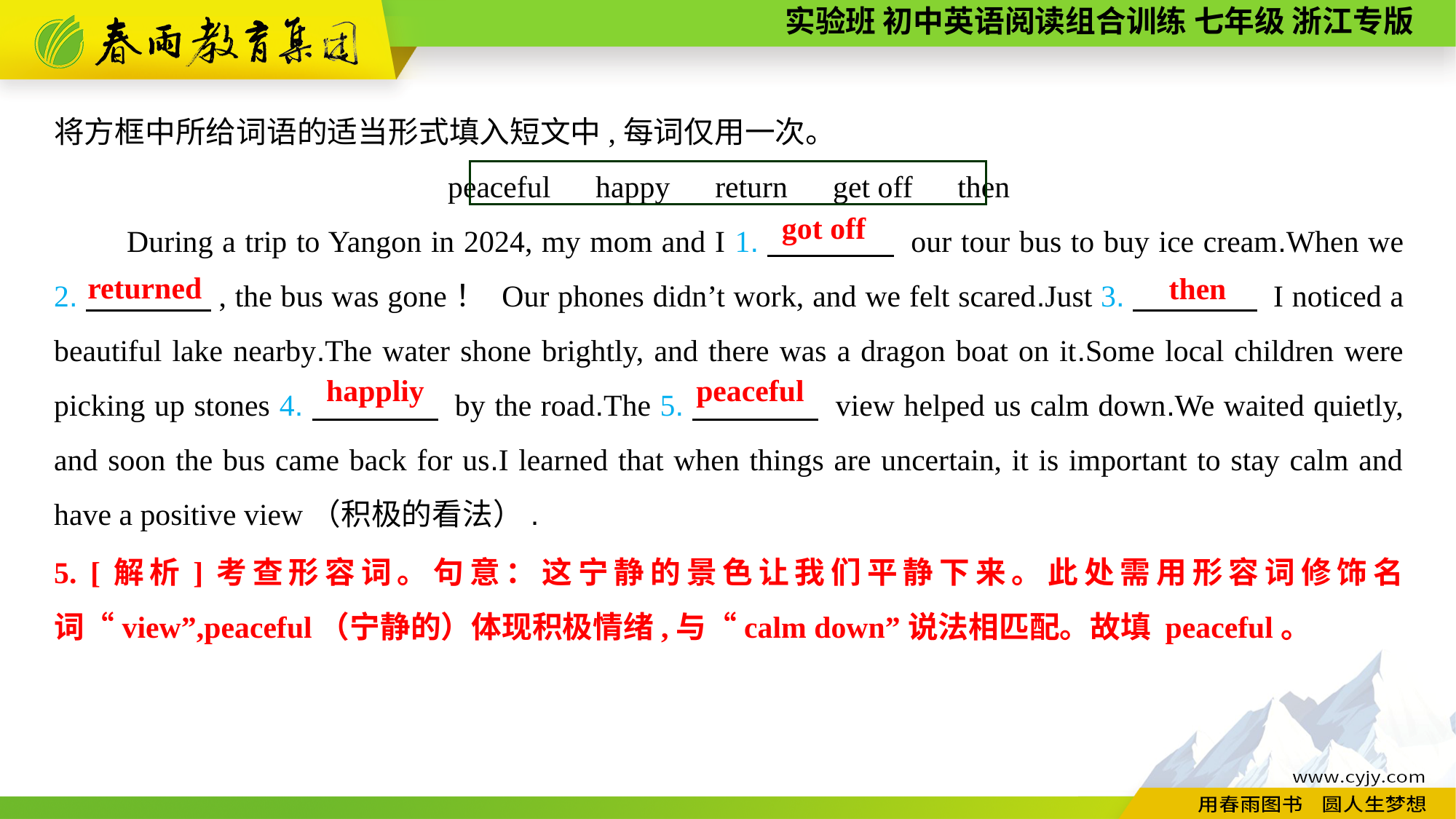

将方框中所给词语的适当形式填入短文中,每词仅用一次。
peaceful　happy　return　get off　then
During a trip to Yangon in 2024, my mom and I 1.　　　　 our tour bus to buy ice cream.When we 2.　　　　, the bus was gone！ Our phones didn’t work, and we felt scared.Just 3.　　　　 I noticed a beautiful lake nearby.The water shone brightly, and there was a dragon boat on it.Some local children were picking up stones 4.　　　　 by the road.The 5.　　　　 view helped us calm down.We waited quietly, and soon the bus came back for us.I learned that when things are uncertain, it is important to stay calm and have a positive view（积极的看法）.

got off
returned
then
happliy
peaceful
5. [解析]考查形容词。句意：这宁静的景色让我们平静下来。此处需用形容词修饰名词“view”,peaceful（宁静的）体现积极情绪,与“calm down”说法相匹配。故填 peaceful。